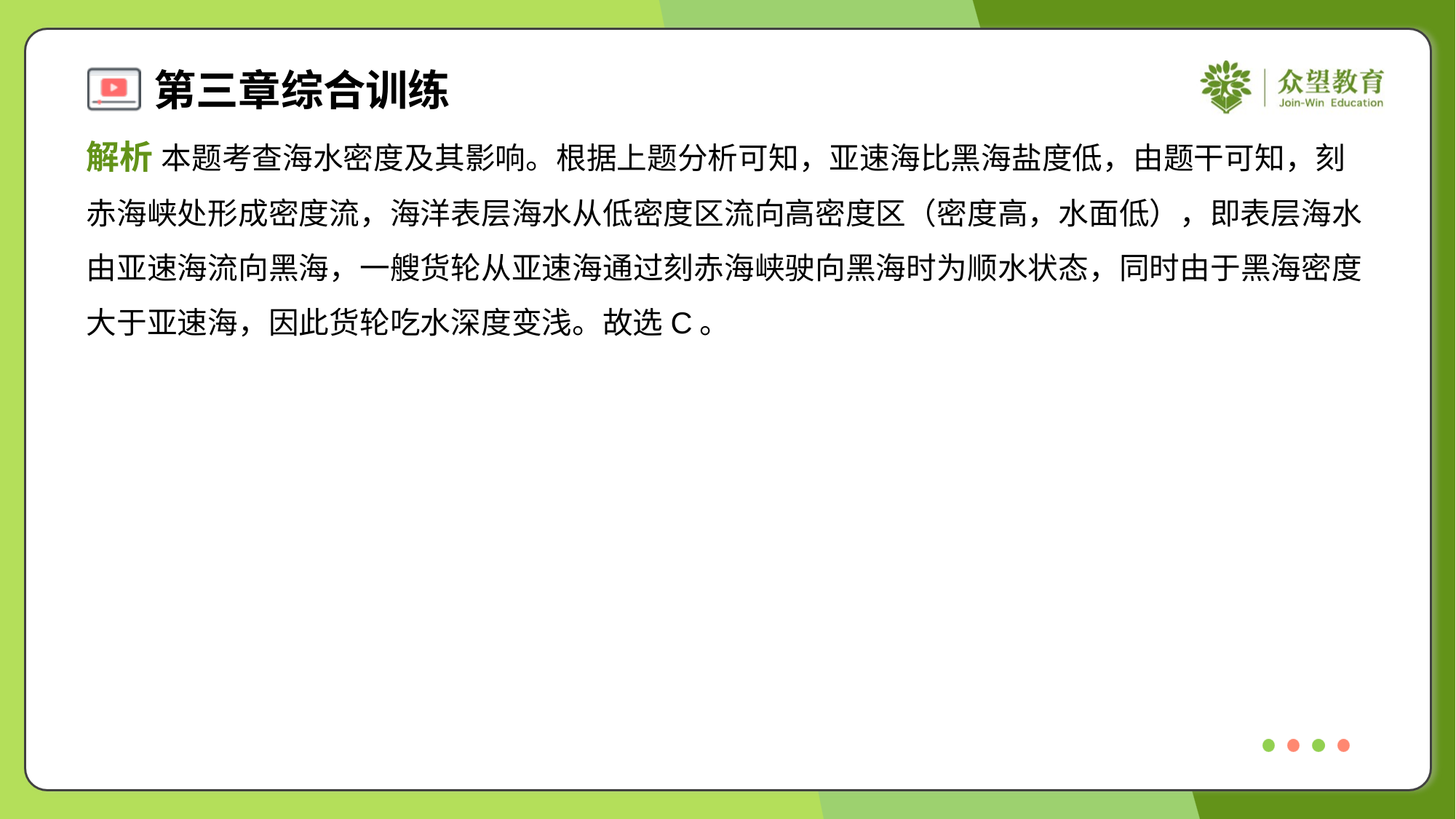

解析 本题考查海水密度及其影响。根据上题分析可知，亚速海比黑海盐度低，由题干可知，刻
赤海峡处形成密度流，海洋表层海水从低密度区流向高密度区（密度高，水面低），即表层海水
由亚速海流向黑海，一艘货轮从亚速海通过刻赤海峡驶向黑海时为顺水状态，同时由于黑海密度
大于亚速海，因此货轮吃水深度变浅。故选C。